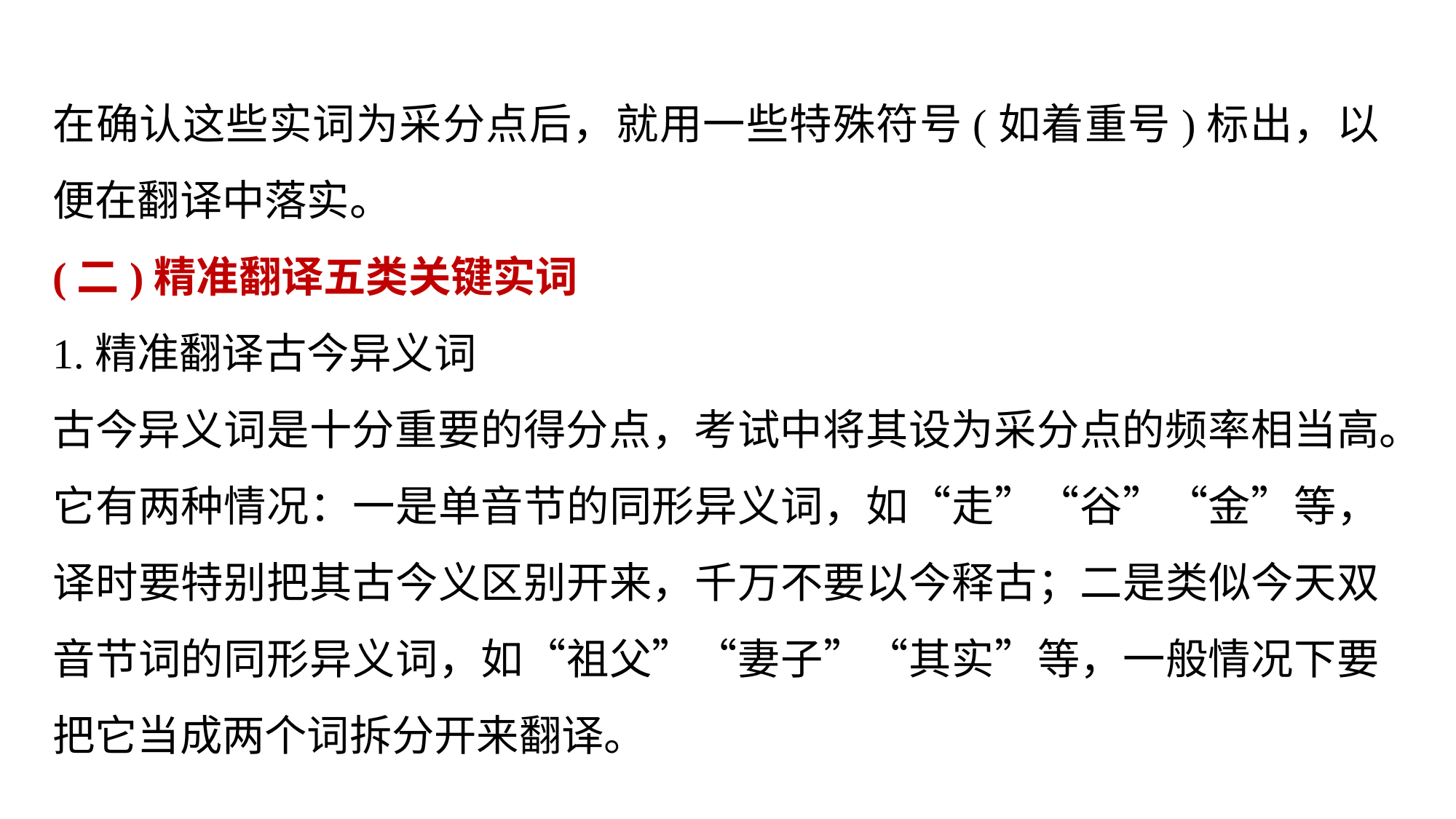

在确认这些实词为采分点后，就用一些特殊符号(如着重号)标出，以便在翻译中落实。
(二)精准翻译五类关键实词
1.精准翻译古今异义词
古今异义词是十分重要的得分点，考试中将其设为采分点的频率相当高。它有两种情况：一是单音节的同形异义词，如“走”“谷”“金”等，译时要特别把其古今义区别开来，千万不要以今释古；二是类似今天双音节词的同形异义词，如“祖父”“妻子”“其实”等，一般情况下要把它当成两个词拆分开来翻译。